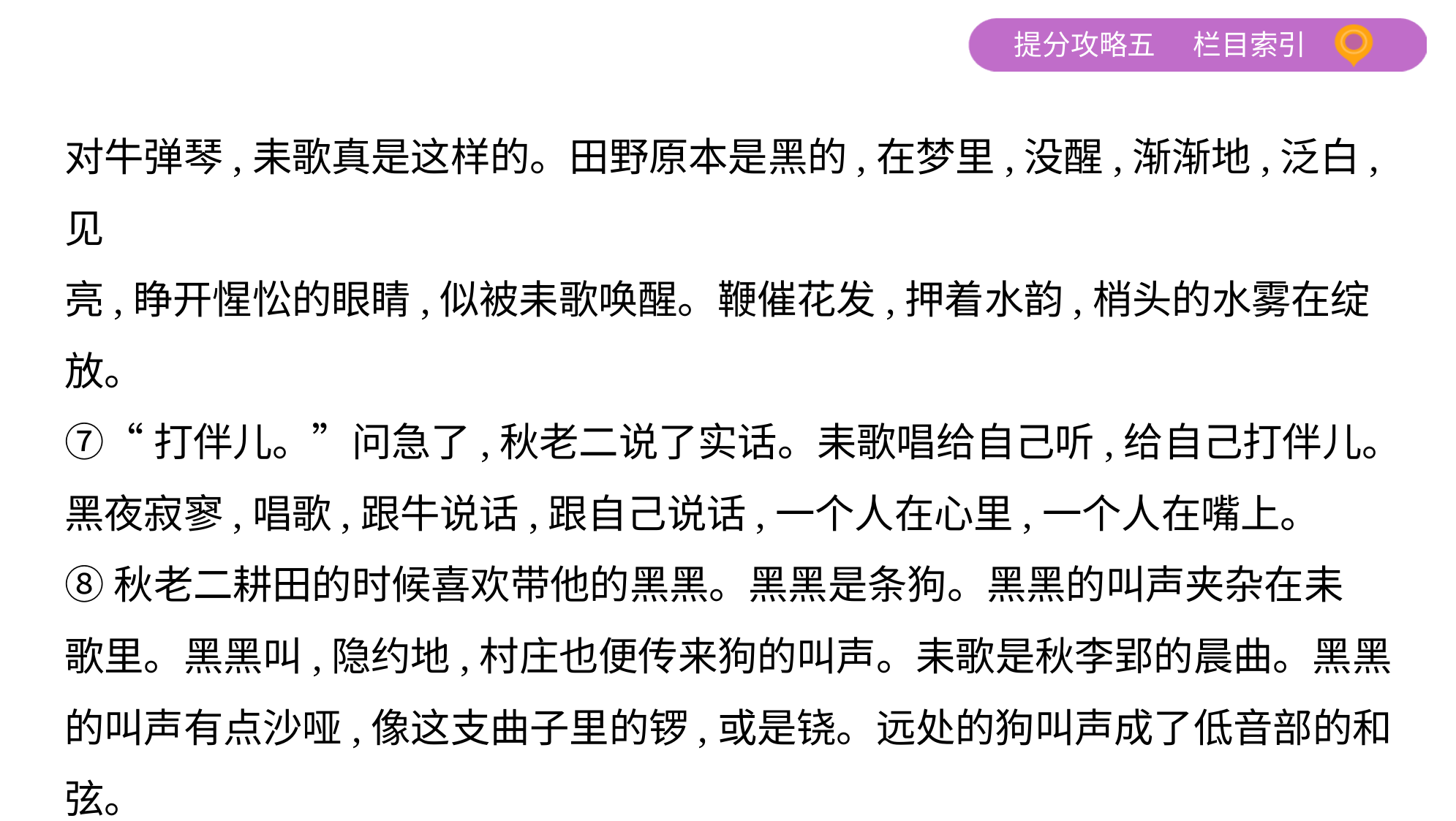

对牛弹琴,耒歌真是这样的。田野原本是黑的,在梦里,没醒,渐渐地,泛白,见
亮,睁开惺忪的眼睛,似被耒歌唤醒。鞭催花发,押着水韵,梢头的水雾在绽
放。
⑦“打伴儿。”问急了,秋老二说了实话。耒歌唱给自己听,给自己打伴儿。
黑夜寂寥,唱歌,跟牛说话,跟自己说话,一个人在心里,一个人在嘴上。
⑧秋老二耕田的时候喜欢带他的黑黑。黑黑是条狗。黑黑的叫声夹杂在耒
歌里。黑黑叫,隐约地,村庄也便传来狗的叫声。耒歌是秋李郢的晨曲。黑黑
的叫声有点沙哑,像这支曲子里的锣,或是铙。远处的狗叫声成了低音部的和
弦。